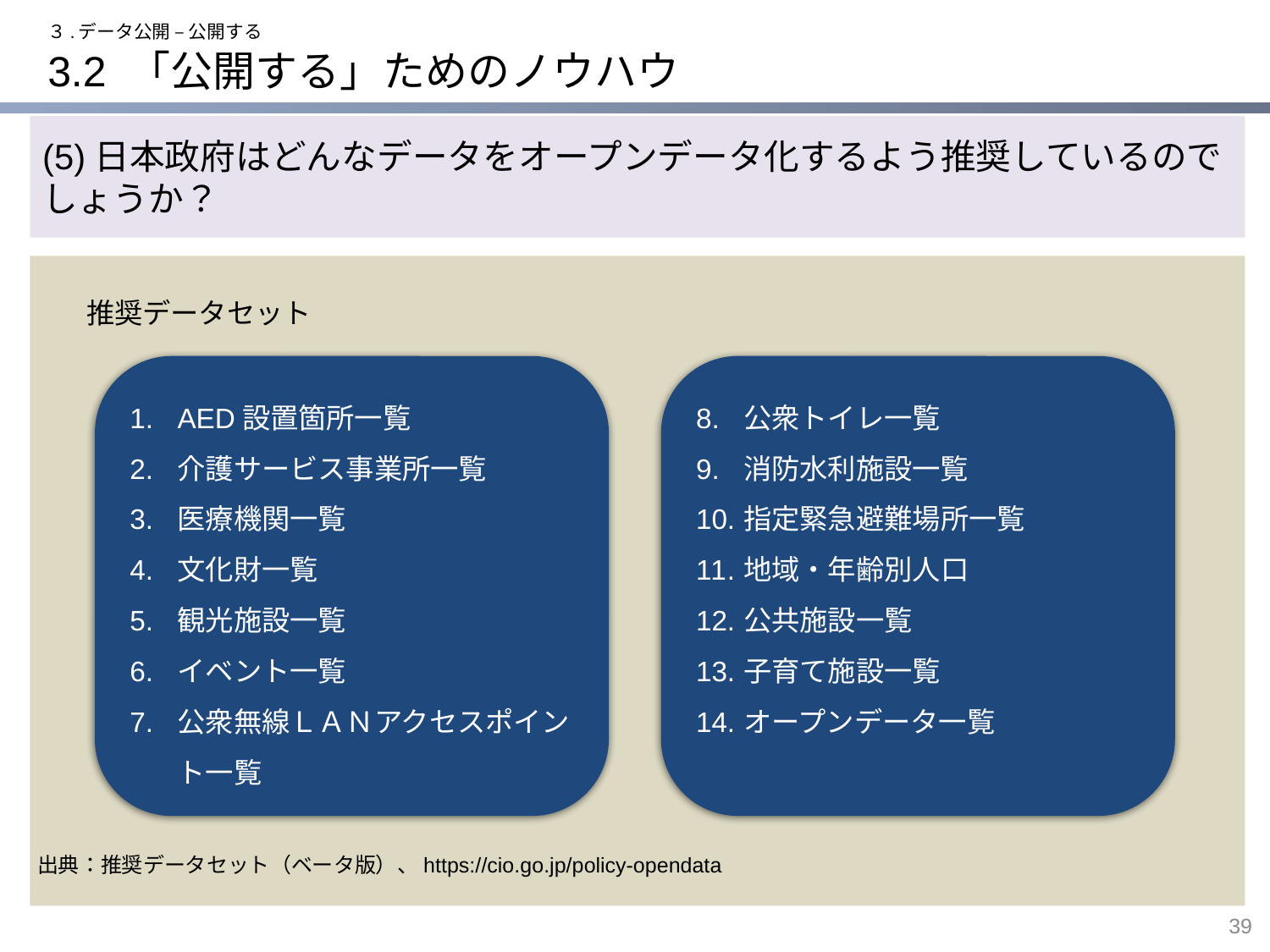

３.データ公開 – 公開する
# 3.2 「公開する」ためのノウハウ
(5)日本政府はどんなデータをオープンデータ化するよう推奨しているのでしょうか？

推奨データセット
AED設置箇所一覧
介護サービス事業所一覧
医療機関一覧
文化財一覧
観光施設一覧
イベント一覧
公衆無線ＬＡＮアクセスポイント一覧
公衆トイレ一覧
消防水利施設一覧
指定緊急避難場所一覧
地域・年齢別人口
公共施設一覧
子育て施設一覧
オープンデータ一覧

出典：推奨データセット（ベータ版）、https://cio.go.jp/policy-opendata
39